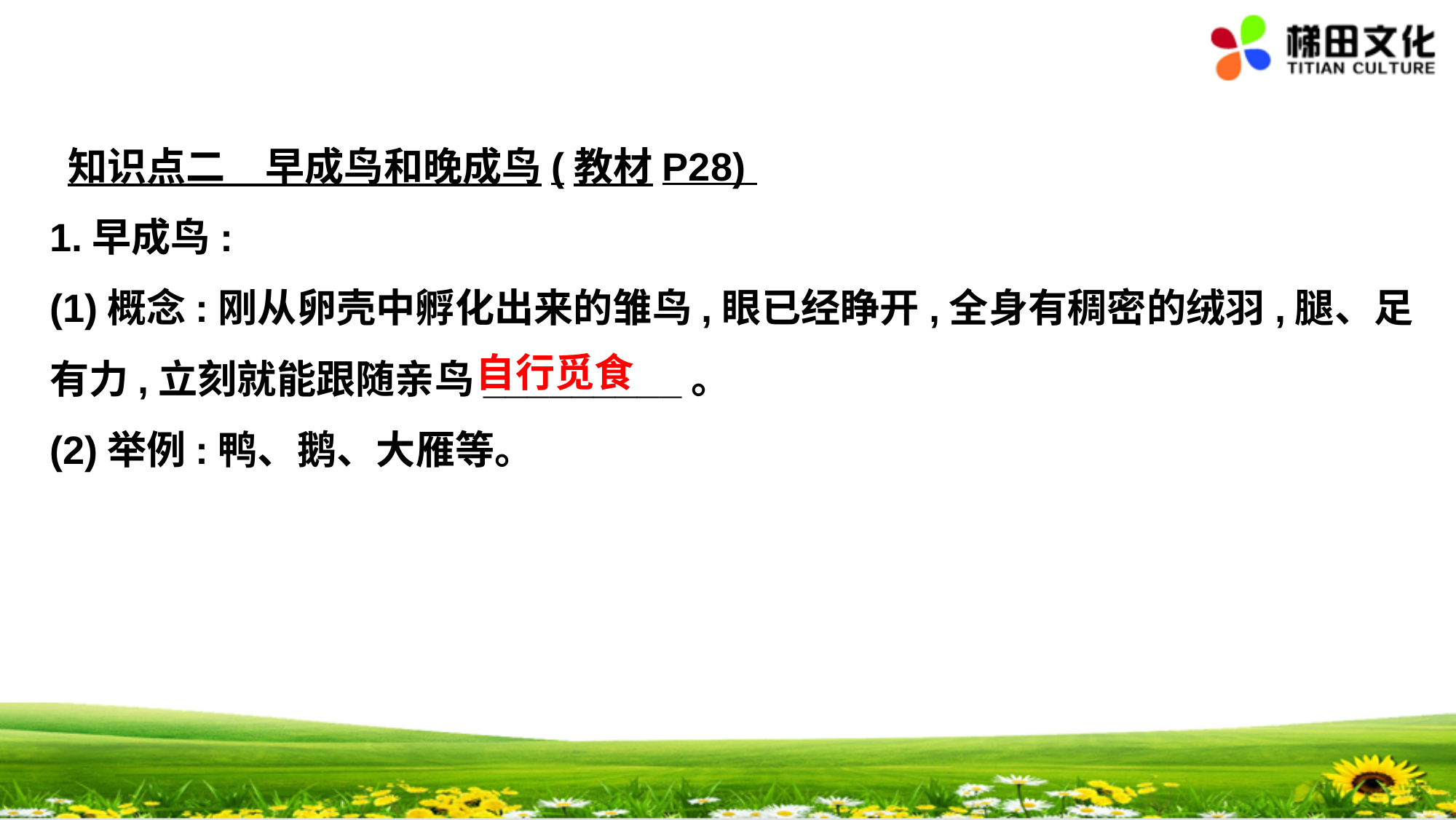

知识点二　早成鸟和晚成鸟(教材P28)
1.早成鸟:
(1)概念:刚从卵壳中孵化出来的雏鸟,眼已经睁开,全身有稠密的绒羽,腿、足
有力,立刻就能跟随亲鸟_________。
(2)举例:鸭、鹅、大雁等。
自行觅食